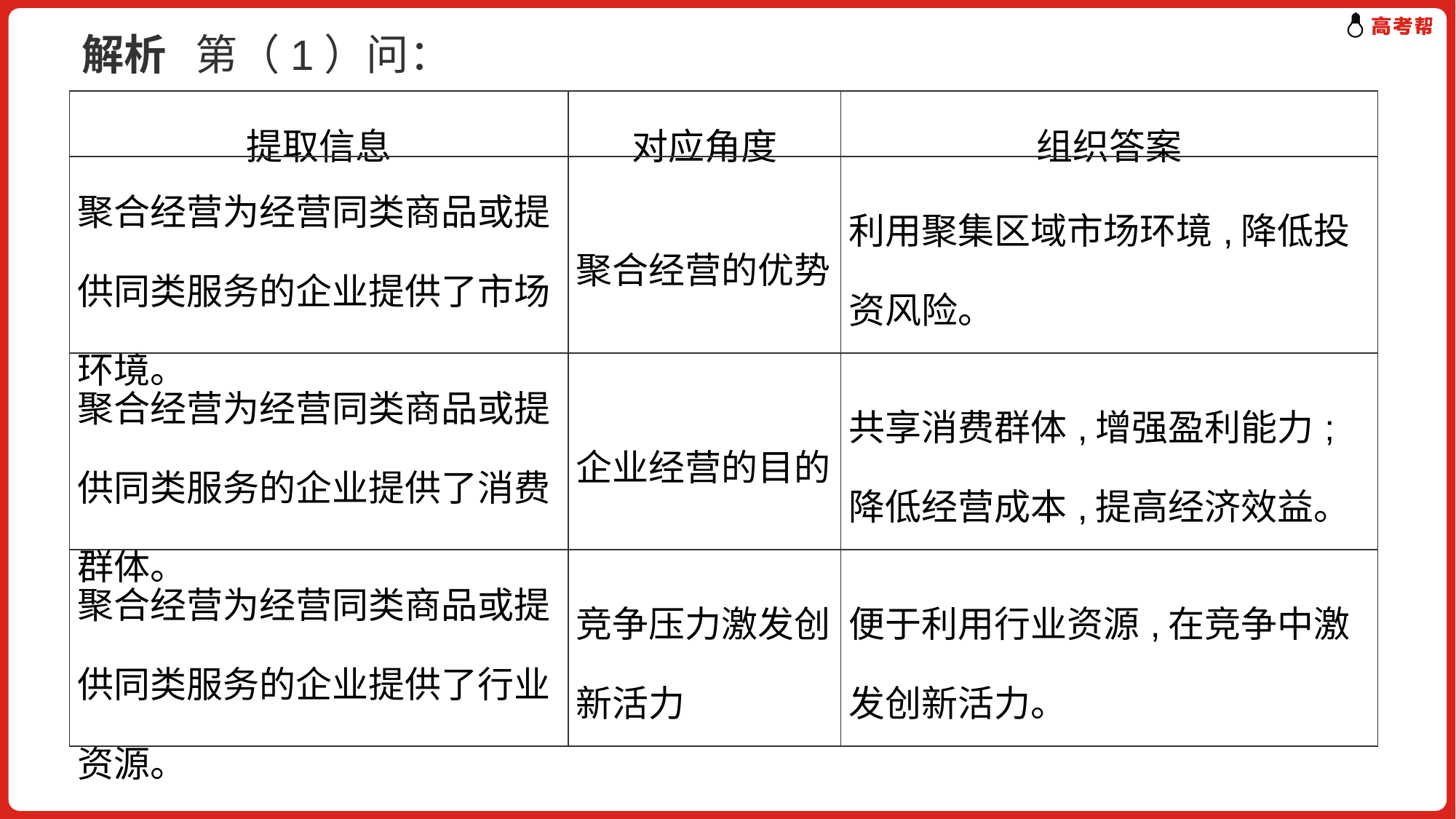

解析   第（1）问：
| 提取信息 | 对应角度 | 组织答案 |
| --- | --- | --- |
| 聚合经营为经营同类商品或提供同类服务的企业提供了市场环境。 | 聚合经营的优势 | 利用聚集区域市场环境,降低投资风险。 |
| 聚合经营为经营同类商品或提供同类服务的企业提供了消费群体。 | 企业经营的目的 | 共享消费群体,增强盈利能力;降低经营成本,提高经济效益。 |
| 聚合经营为经营同类商品或提供同类服务的企业提供了行业资源。 | 竞争压力激发创新活力 | 便于利用行业资源,在竞争中激发创新活力。 |